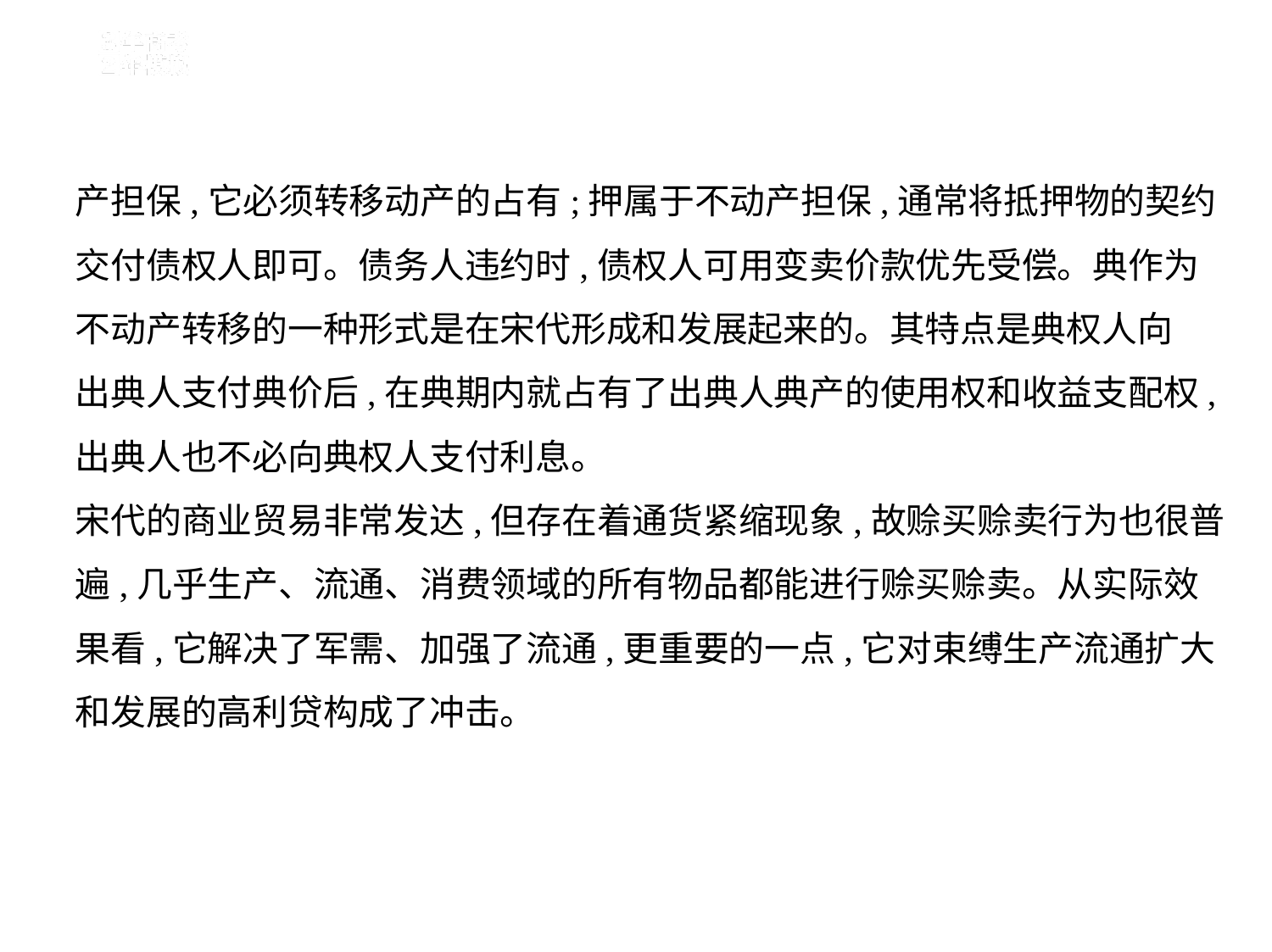

产担保,它必须转移动产的占有;押属于不动产担保,通常将抵押物的契约
交付债权人即可。债务人违约时,债权人可用变卖价款优先受偿。典作为
不动产转移的一种形式是在宋代形成和发展起来的。其特点是典权人向
出典人支付典价后,在典期内就占有了出典人典产的使用权和收益支配权,
出典人也不必向典权人支付利息。
宋代的商业贸易非常发达,但存在着通货紧缩现象,故赊买赊卖行为也很普
遍,几乎生产、流通、消费领域的所有物品都能进行赊买赊卖。从实际效
果看,它解决了军需、加强了流通,更重要的一点,它对束缚生产流通扩大
和发展的高利贷构成了冲击。